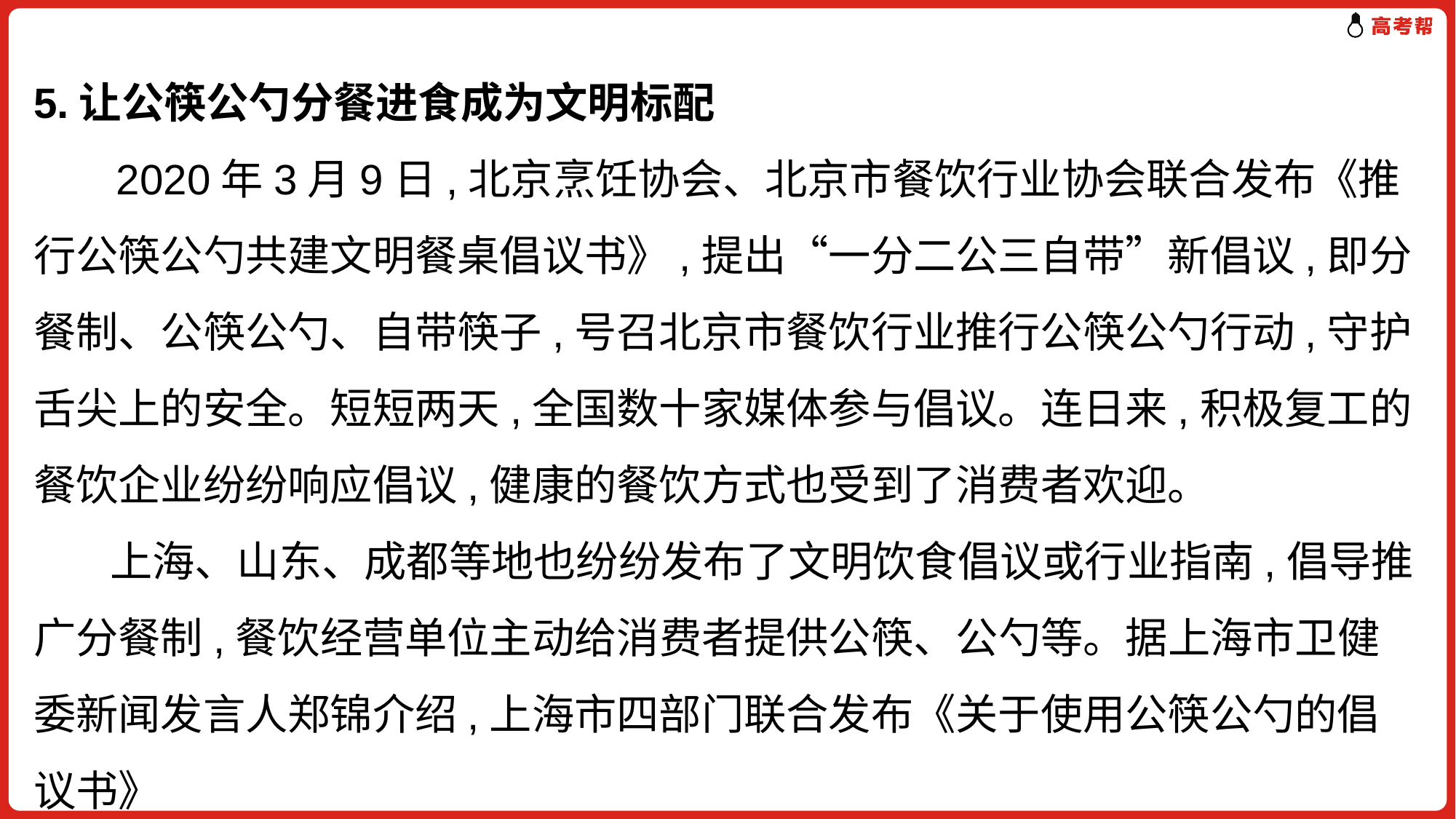

5.让公筷公勺分餐进食成为文明标配
       2020年3月9日,北京烹饪协会、北京市餐饮行业协会联合发布《推行公筷公勺共建文明餐桌倡议书》,提出“一分二公三自带”新倡议,即分餐制、公筷公勺、自带筷子,号召北京市餐饮行业推行公筷公勺行动,守护舌尖上的安全。短短两天,全国数十家媒体参与倡议。连日来,积极复工的餐饮企业纷纷响应倡议,健康的餐饮方式也受到了消费者欢迎。
       上海、山东、成都等地也纷纷发布了文明饮食倡议或行业指南,倡导推广分餐制,餐饮经营单位主动给消费者提供公筷、公勺等。据上海市卫健委新闻发言人郑锦介绍,上海市四部门联合发布《关于使用公筷公勺的倡议书》